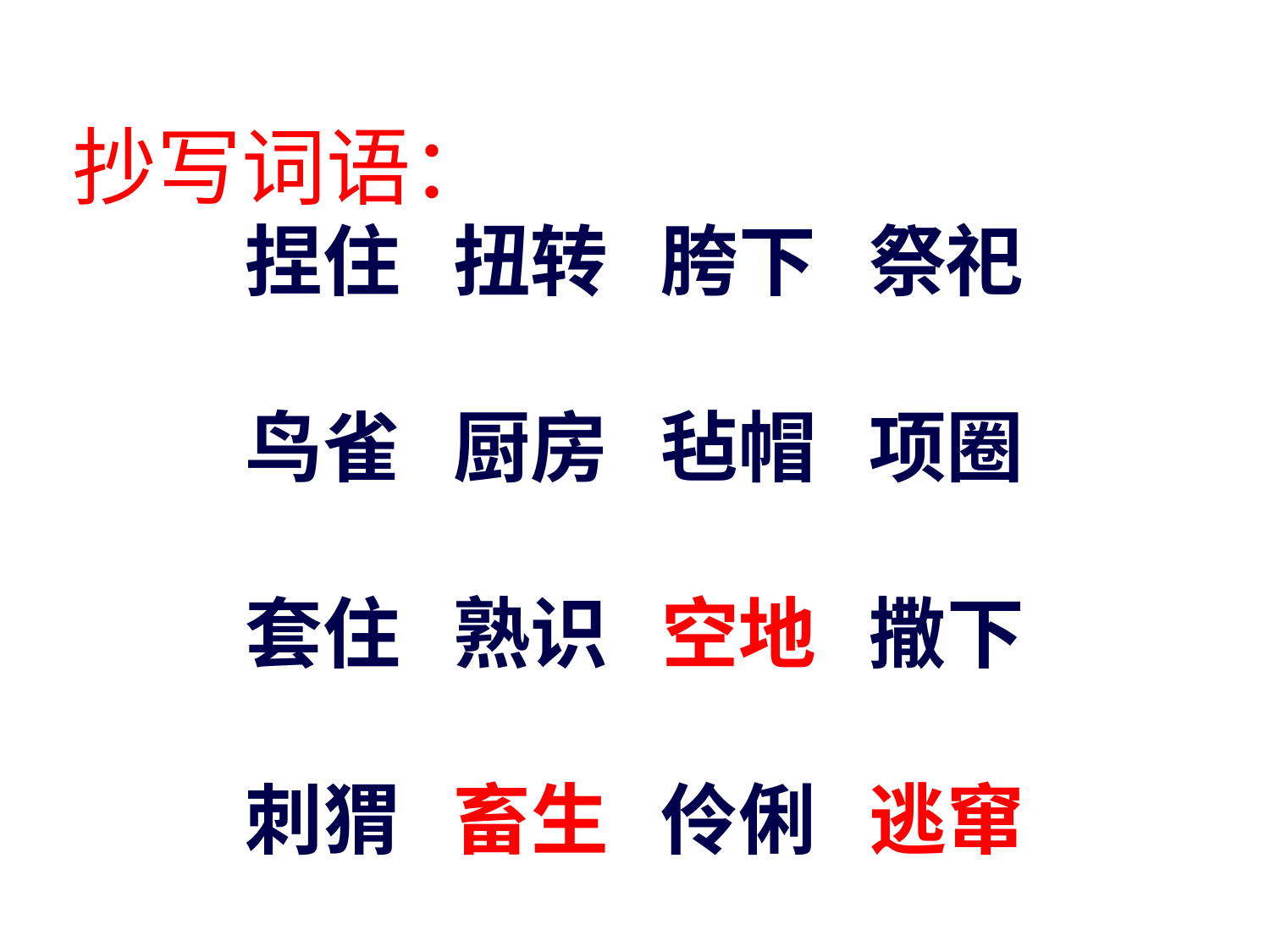

抄写词语：
捏住   扭转   胯下   祭祀

鸟雀   厨房   毡帽   项圈

套住   熟识   空地   撒下

刺猬   畜生   伶俐   逃窜